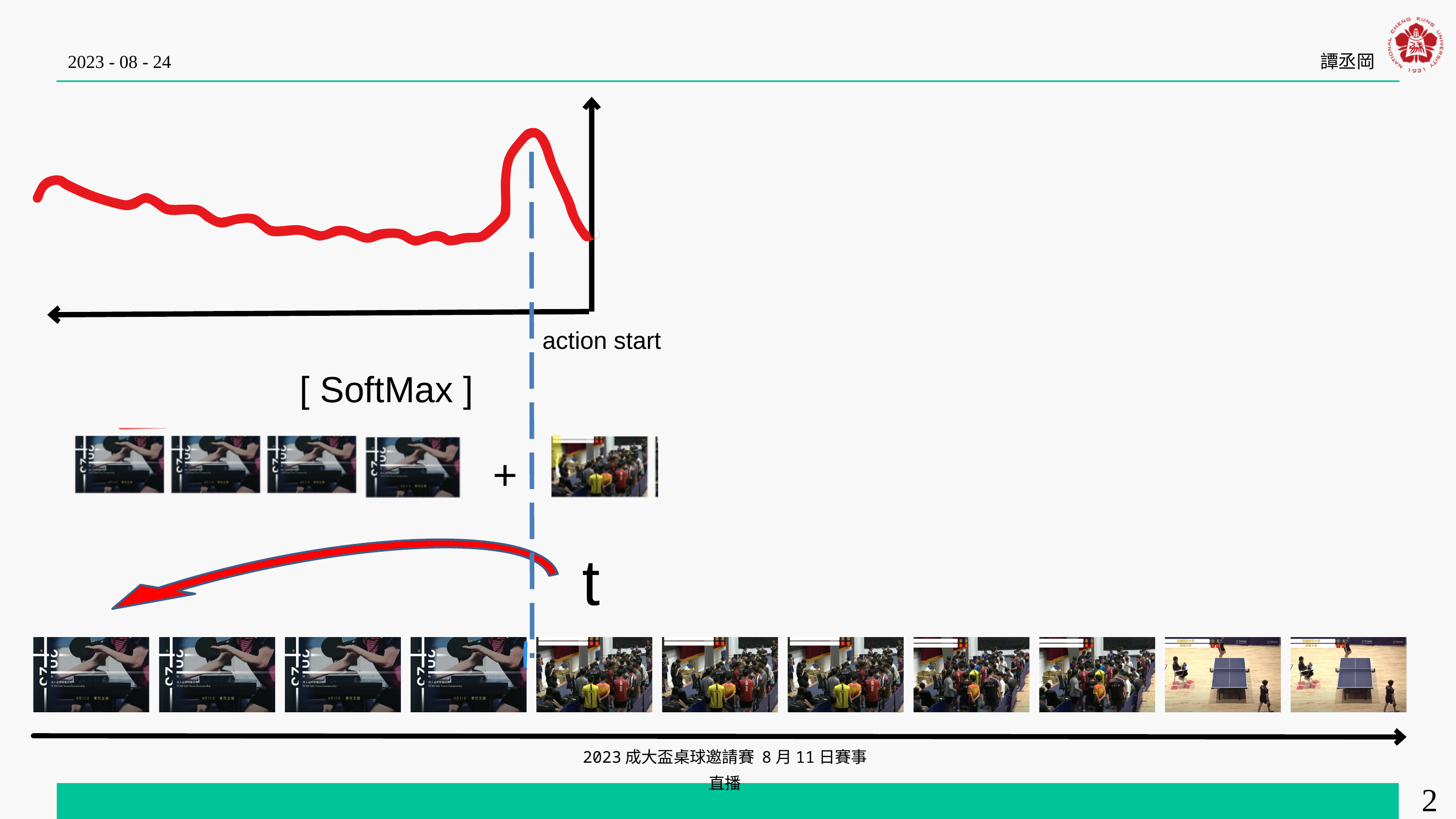

2023 - 08 - 24
譚丞岡

action start

[ SoftMax ]

+

t

2023成大盃桌球邀請賽 8月11日賽事直播

26